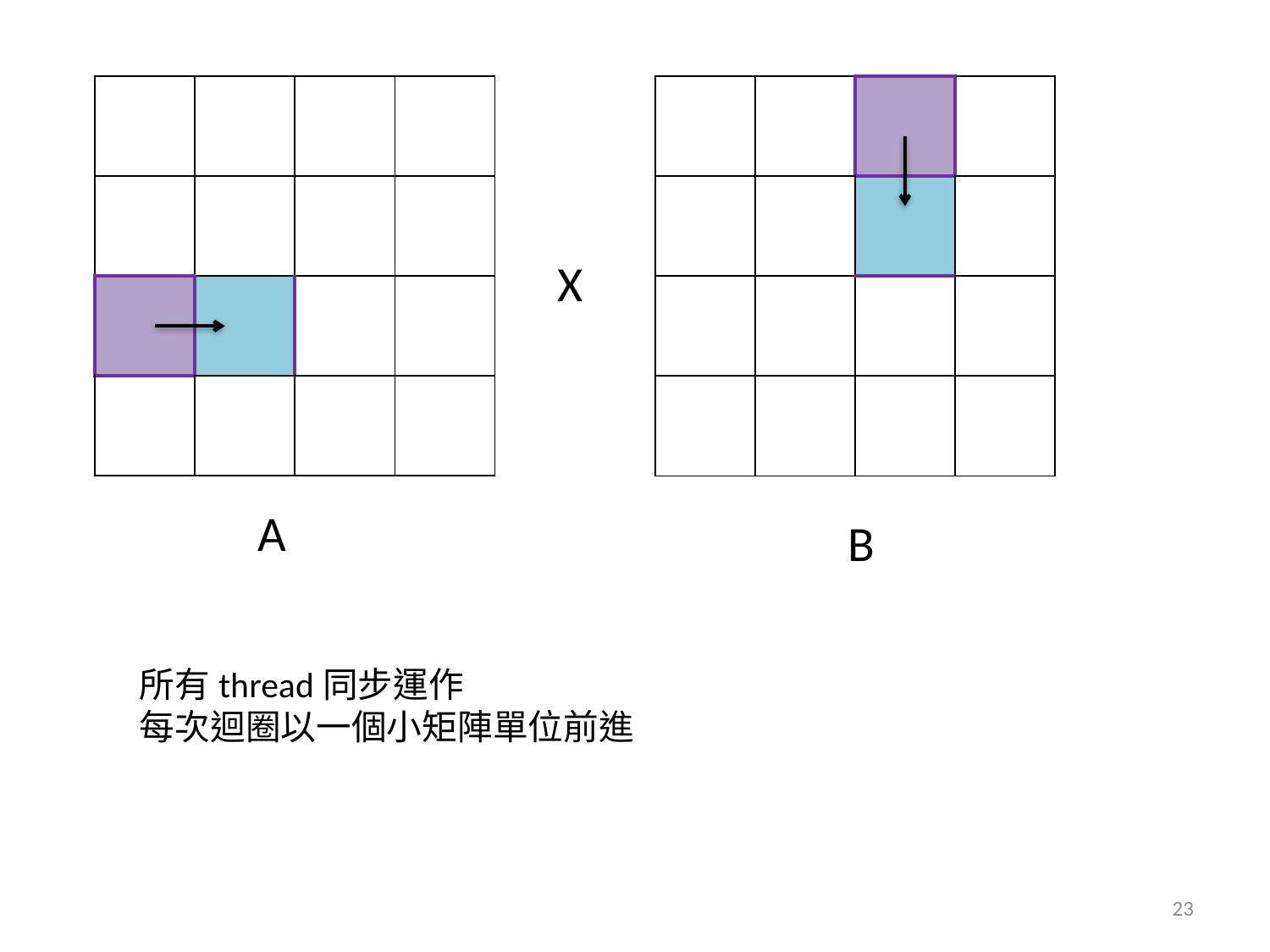

|  |  |  |  |
| --- | --- | --- | --- |
|  |  |  |  |
|  |  |  |  |
|  |  |  |  |
|  |  |  |  |
| --- | --- | --- | --- |
|  |  |  |  |
|  |  |  |  |
|  |  |  |  |
X
A
B
所有thread同步運作
每次迴圈以一個小矩陣單位前進
23